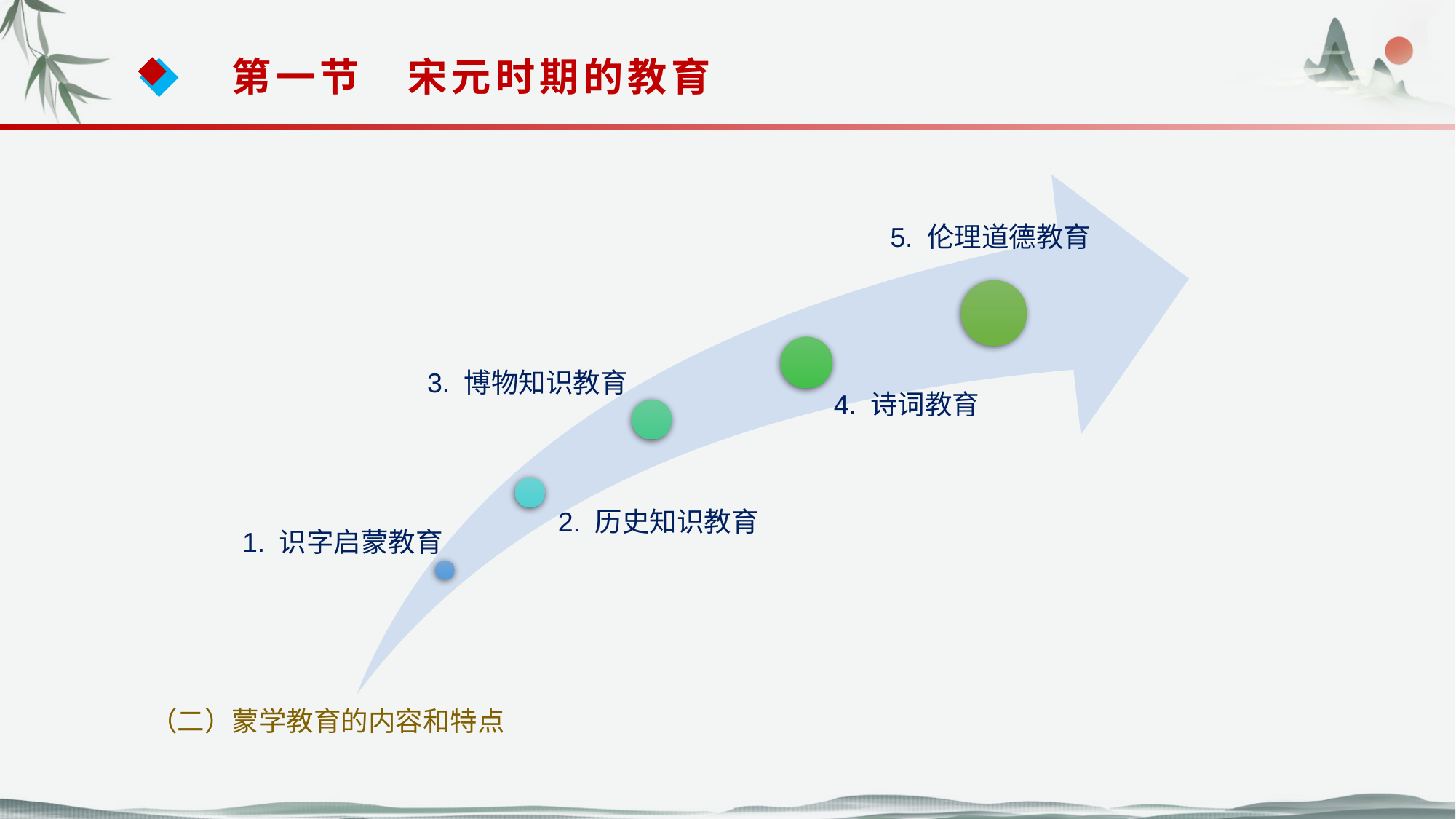

第一节　宋元时期的教育

5. 伦理道德教育

3. 博物知识教育
4. 诗词教育

2. 历史知识教育
1. 识字启蒙教育

（二）蒙学教育的内容和特点